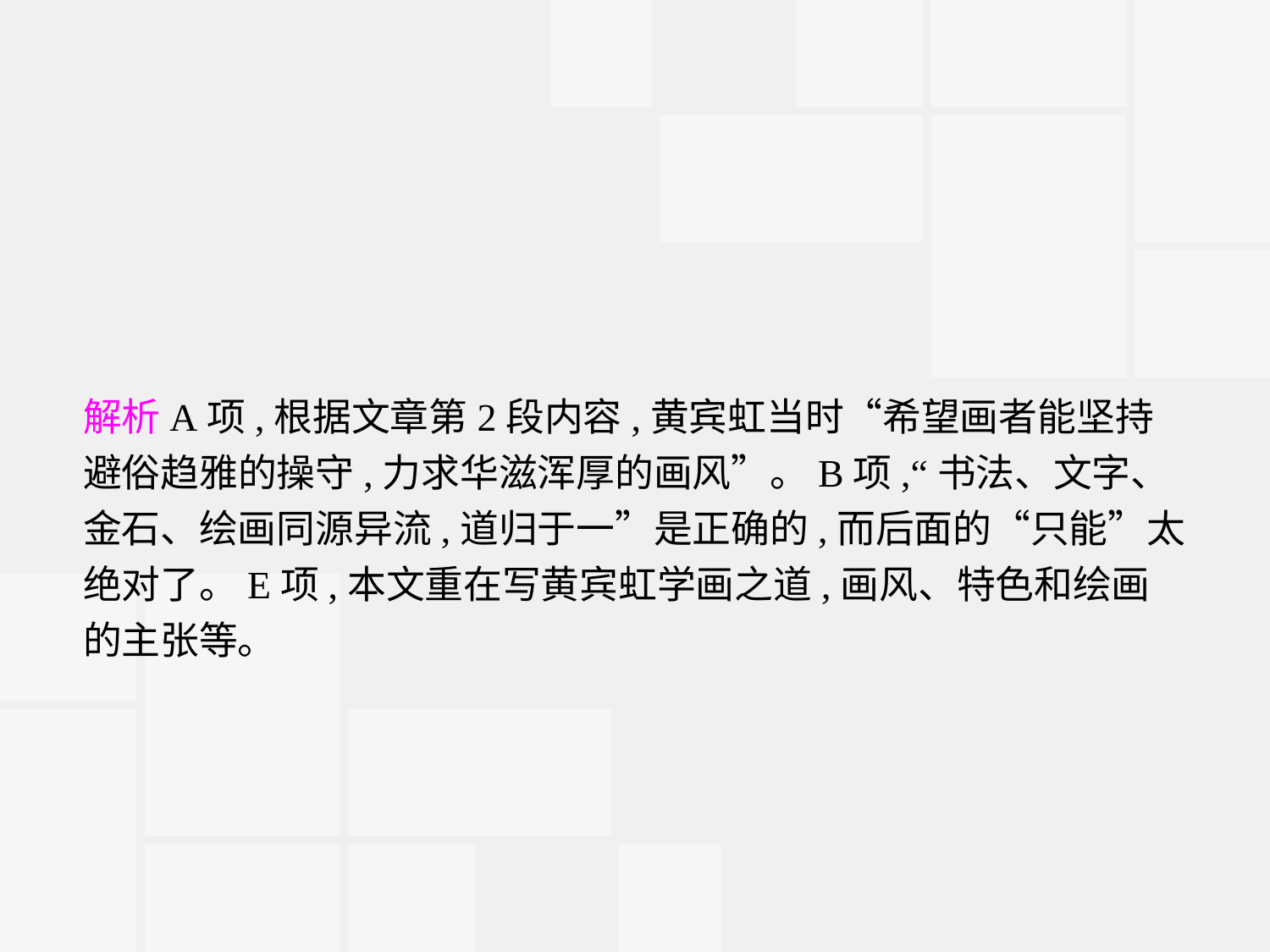

解析A项,根据文章第2段内容,黄宾虹当时“希望画者能坚持避俗趋雅的操守,力求华滋浑厚的画风”。B项,“书法、文字、金石、绘画同源异流,道归于一”是正确的,而后面的“只能”太绝对了。E项,本文重在写黄宾虹学画之道,画风、特色和绘画的主张等。